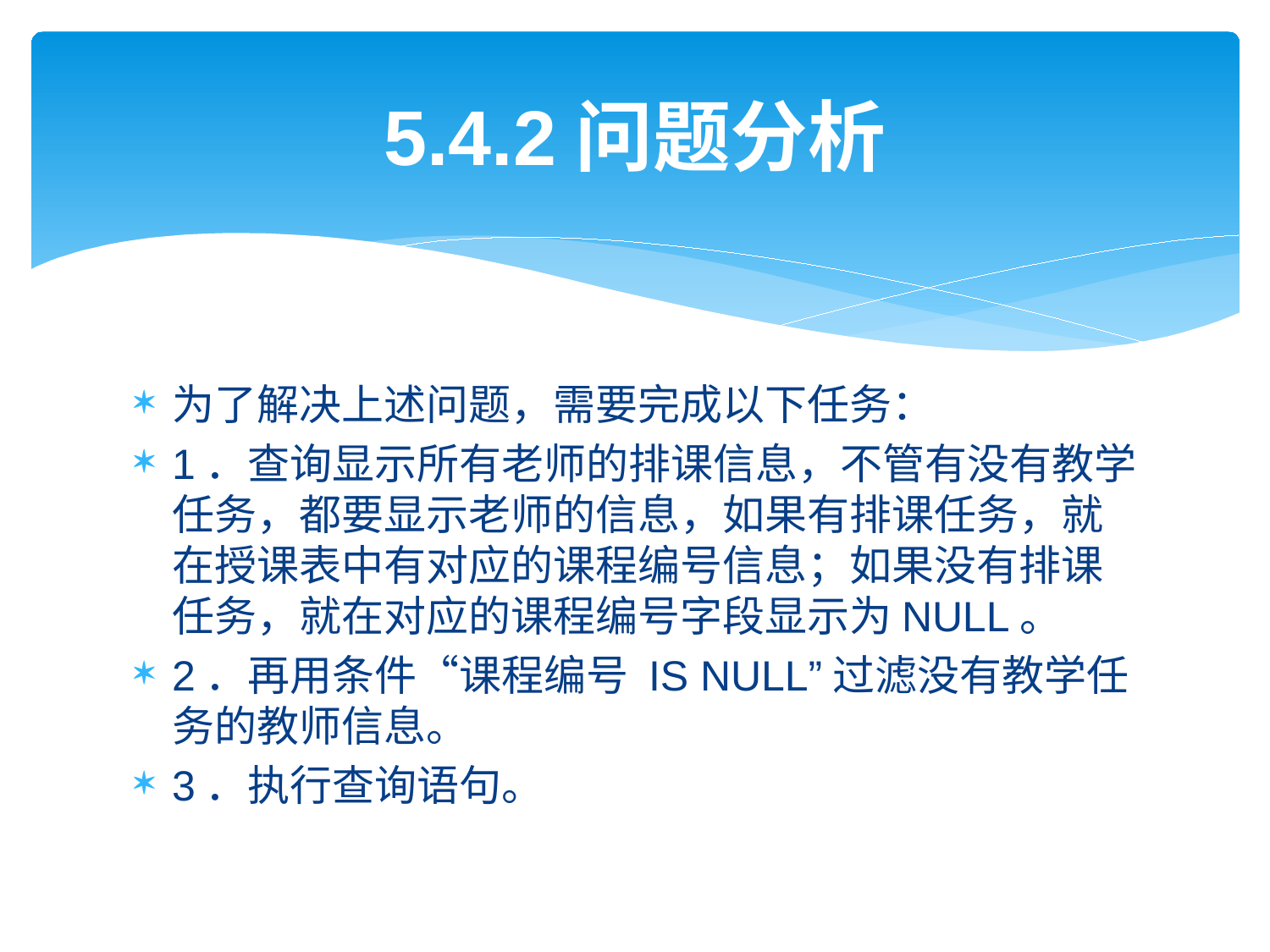

# 5.4.2问题分析
为了解决上述问题，需要完成以下任务：
1．查询显示所有老师的排课信息，不管有没有教学任务，都要显示老师的信息，如果有排课任务，就在授课表中有对应的课程编号信息；如果没有排课任务，就在对应的课程编号字段显示为NULL。
2．再用条件“课程编号 IS NULL”过滤没有教学任务的教师信息。
3．执行查询语句。